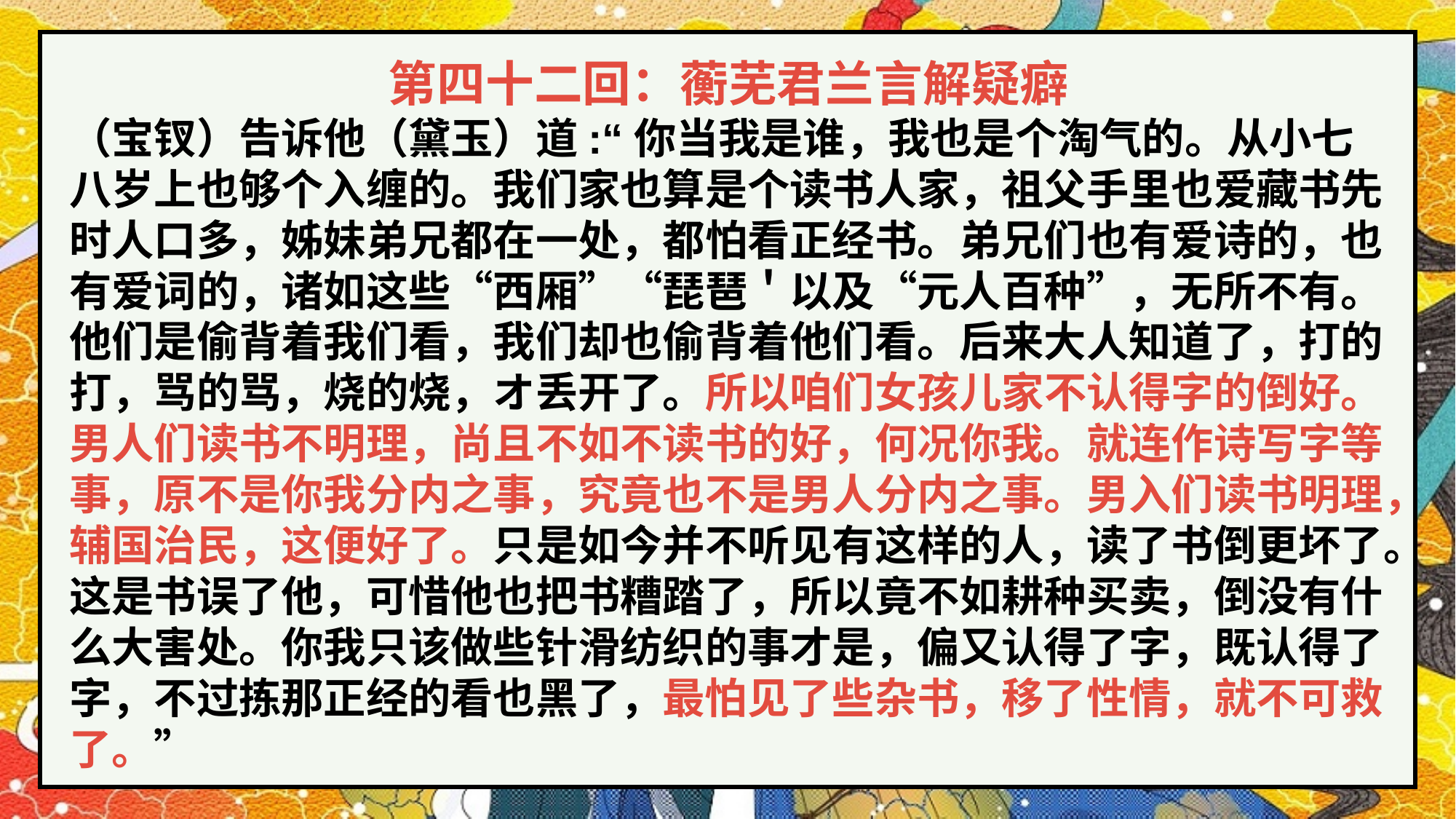

第四十二回：蘅芜君兰言解疑癖
（宝钗）告诉他（黛玉）道:“你当我是谁，我也是个淘气的。从小七八岁上也够个入缠的。我们家也算是个读书人家，祖父手里也爱藏书先时人口多，姊妹弟兄都在一处，都怕看正经书。弟兄们也有爱诗的，也有爱词的，诸如这些“西厢”“琵琶＇以及“元人百种”，无所不有。他们是偷背着我们看，我们却也偷背着他们看。后来大人知道了，打的打，骂的骂，烧的烧，オ丢开了。所以咱们女孩儿家不认得字的倒好。男人们读书不明理，尚且不如不读书的好，何况你我。就连作诗写字等事，原不是你我分内之事，究竟也不是男人分内之事。男入们读书明理，辅国治民，这便好了。只是如今并不听见有这样的人，读了书倒更坏了。这是书误了他，可惜他也把书糟踏了，所以竟不如耕种买卖，倒没有什么大害处。你我只该做些针滑纺织的事才是，偏又认得了字，既认得了字，不过拣那正经的看也黑了，最怕见了些杂书，移了性情，就不可救了。”